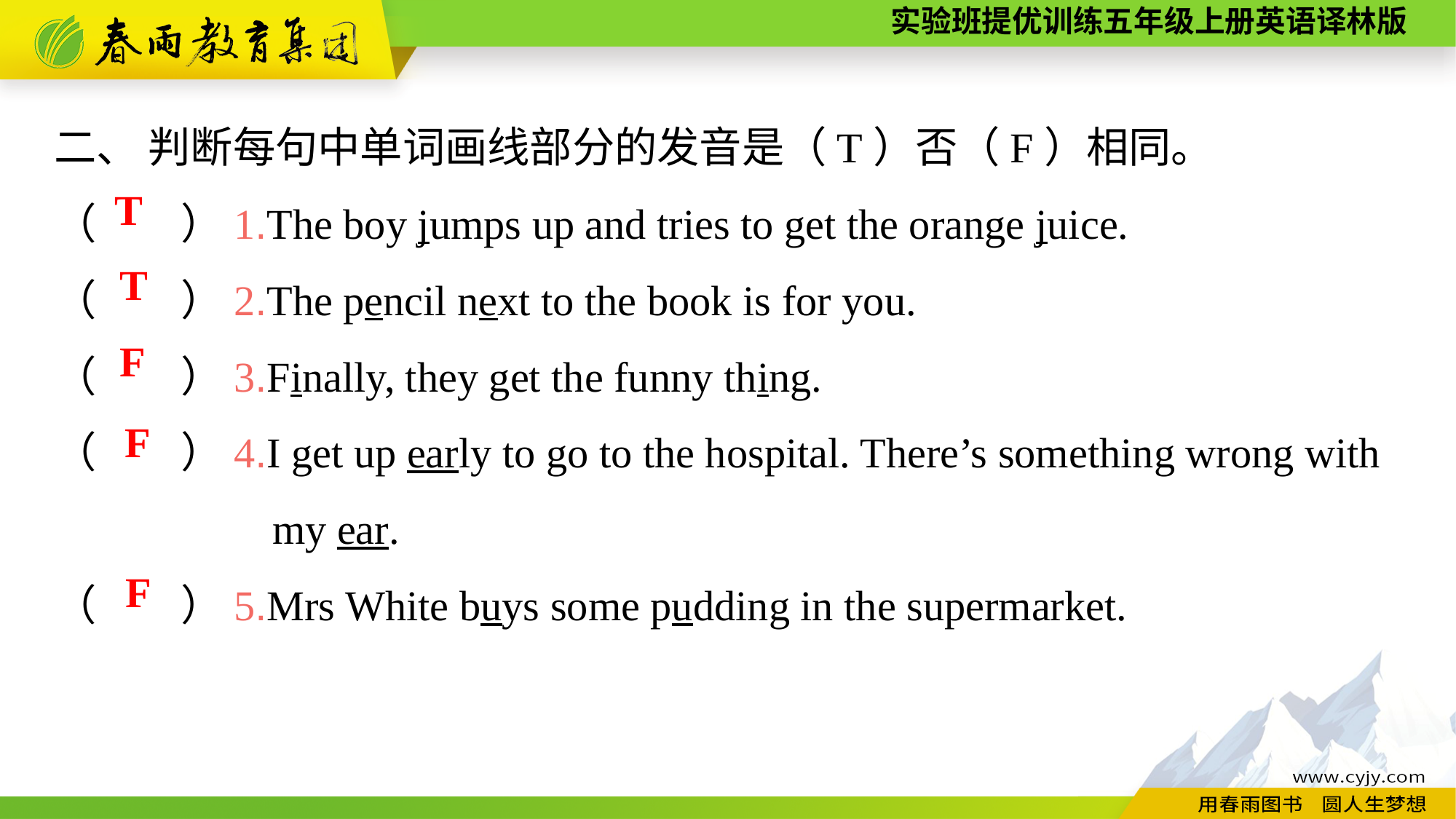

二、 判断每句中单词画线部分的发音是（T）否（F）相同。
（　　）1.The boy jumps up and tries to get the orange juice.
（　　）2.The pencil next to the book is for you.
（　　）3.Finally, they get the funny thing.
（　　）4.I get up early to go to the hospital. There’s something wrong with
		my ear.
（　　）5.Mrs White buys some pudding in the supermarket.
T
T
F
F
F